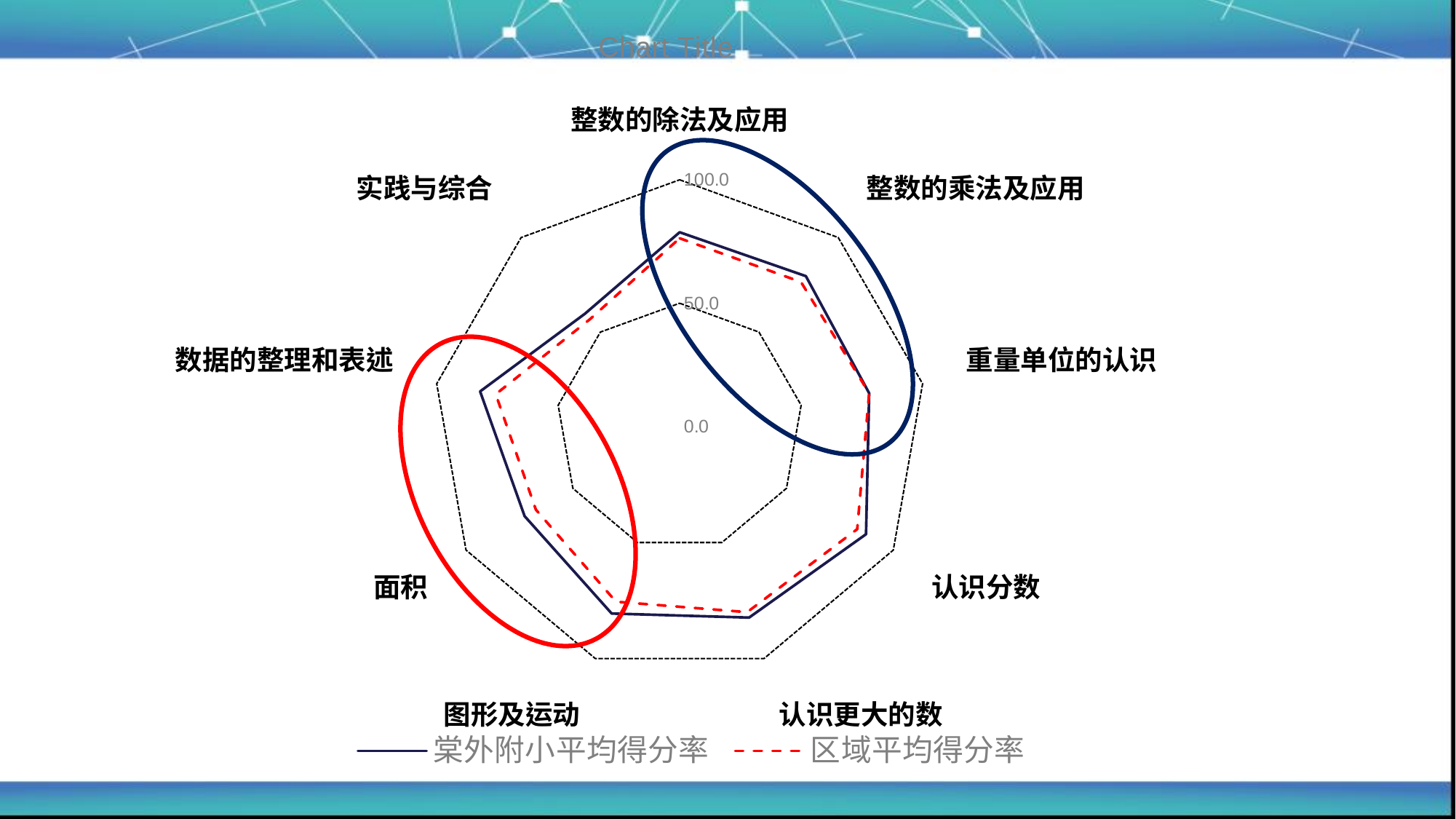

### Chart:

| Category | 棠外附小平均得分率 | 区域平均得分率 |
|---|---|---|
| 整数的除法及应用 | 78.75 | 76.3 |
| 整数的乘法及应用 | 79.58333333333333 | 76.5 |
| 重量单位的认识 | 78.0 | 78.0 |
| 认识分数 | 87.21666666666668 | 83.1 |
| 认识更大的数 | 82.33333333333333 | 80.0 |
| 图形及运动 | 80.60000000000001 | 75.5 |
| 面积 | 72.56666666666668 | 67.3 |
| 数据的整理和表述 | 82.13333333333333 | 75.7 |
| 实践与综合 | 59.71666666666667 | 56.7 |